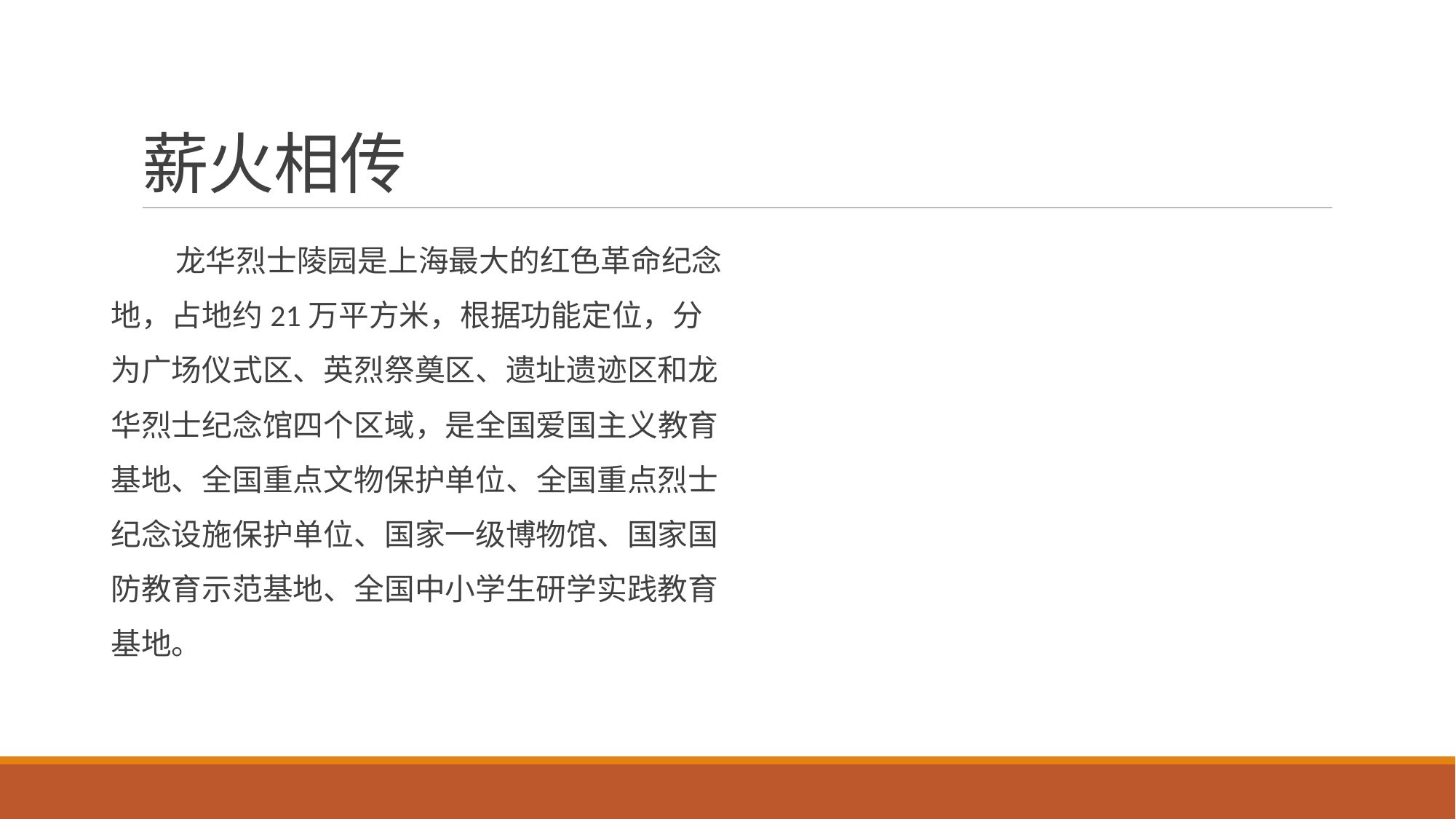

# 薪火相传
龙华烈士陵园是上海最大的红色革命纪念地，占地约21万平方米，根据功能定位，分为广场仪式区、英烈祭奠区、遗址遗迹区和龙华烈士纪念馆四个区域，是全国爱国主义教育基地、全国重点文物保护单位、全国重点烈士纪念设施保护单位、国家一级博物馆、国家国防教育示范基地、全国中小学生研学实践教育基地。